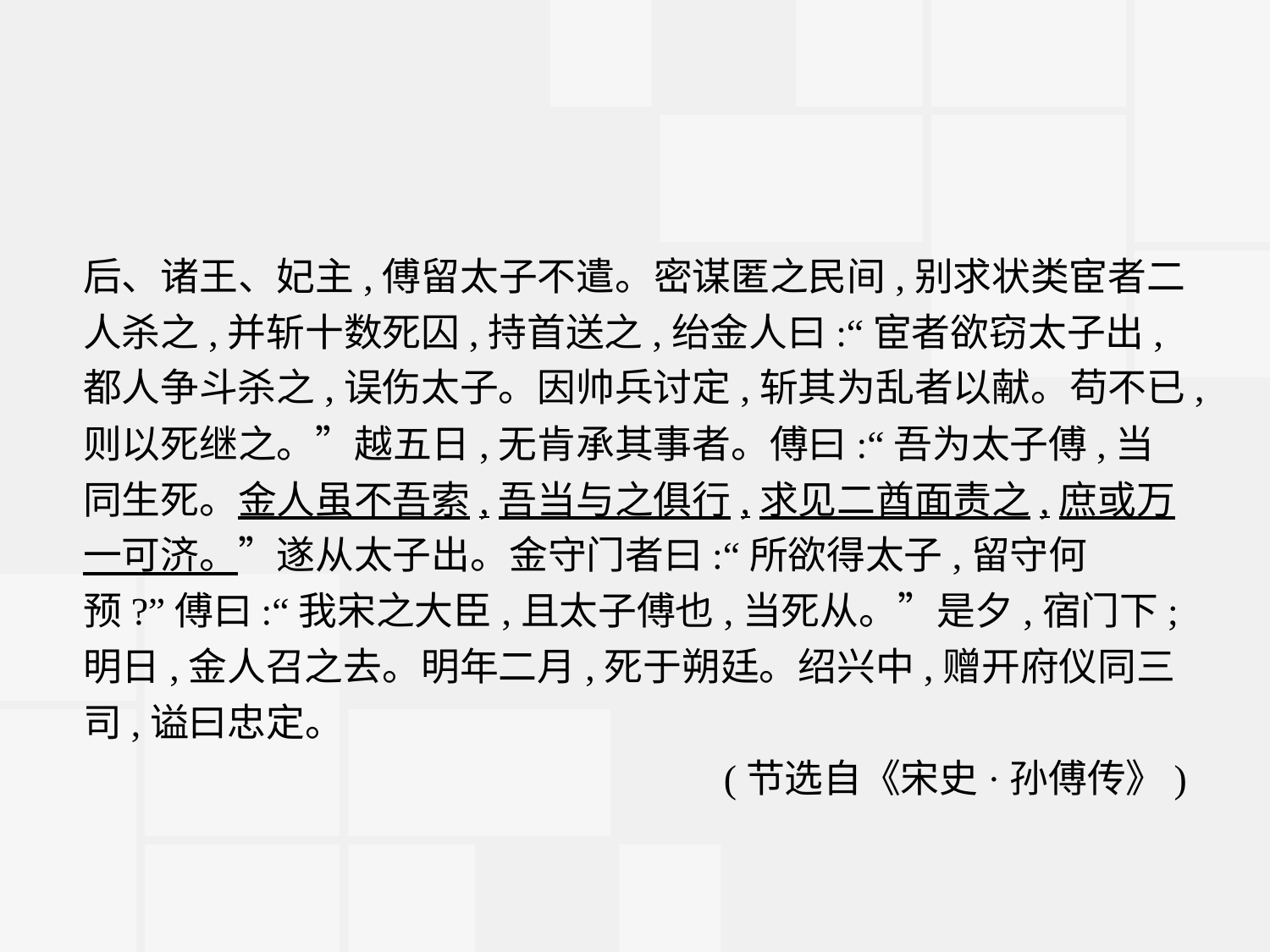

后、诸王、妃主,傅留太子不遣。密谋匿之民间,别求状类宦者二人杀之,并斩十数死囚,持首送之,绐金人曰:“宦者欲窃太子出,都人争斗杀之,误伤太子。因帅兵讨定,斩其为乱者以献。苟不已,则以死继之。”越五日,无肯承其事者。傅曰:“吾为太子傅,当同生死。金人虽不吾索,吾当与之俱行,求见二酋面责之,庶或万一可济。”遂从太子出。金守门者曰:“所欲得太子,留守何预?”傅曰:“我宋之大臣,且太子傅也,当死从。”是夕,宿门下;明日,金人召之去。明年二月,死于朔廷。绍兴中,赠开府仪同三司,谥曰忠定。
(节选自《宋史·孙傅传》)